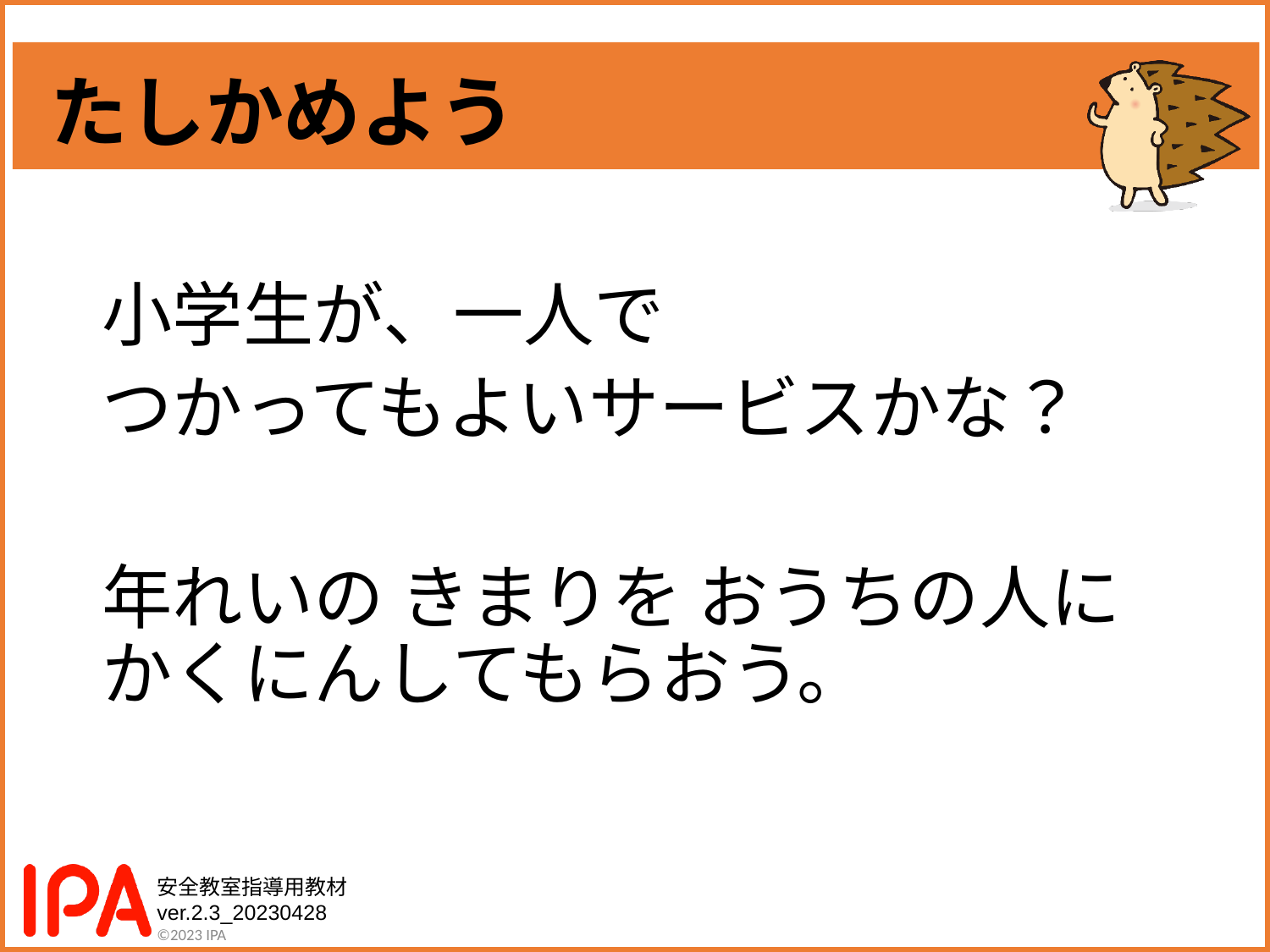

# たしかめよう
小学生が、一人で
つかってもよいサービスかな？

年れいの きまりを おうちの人にかくにんしてもらおう。